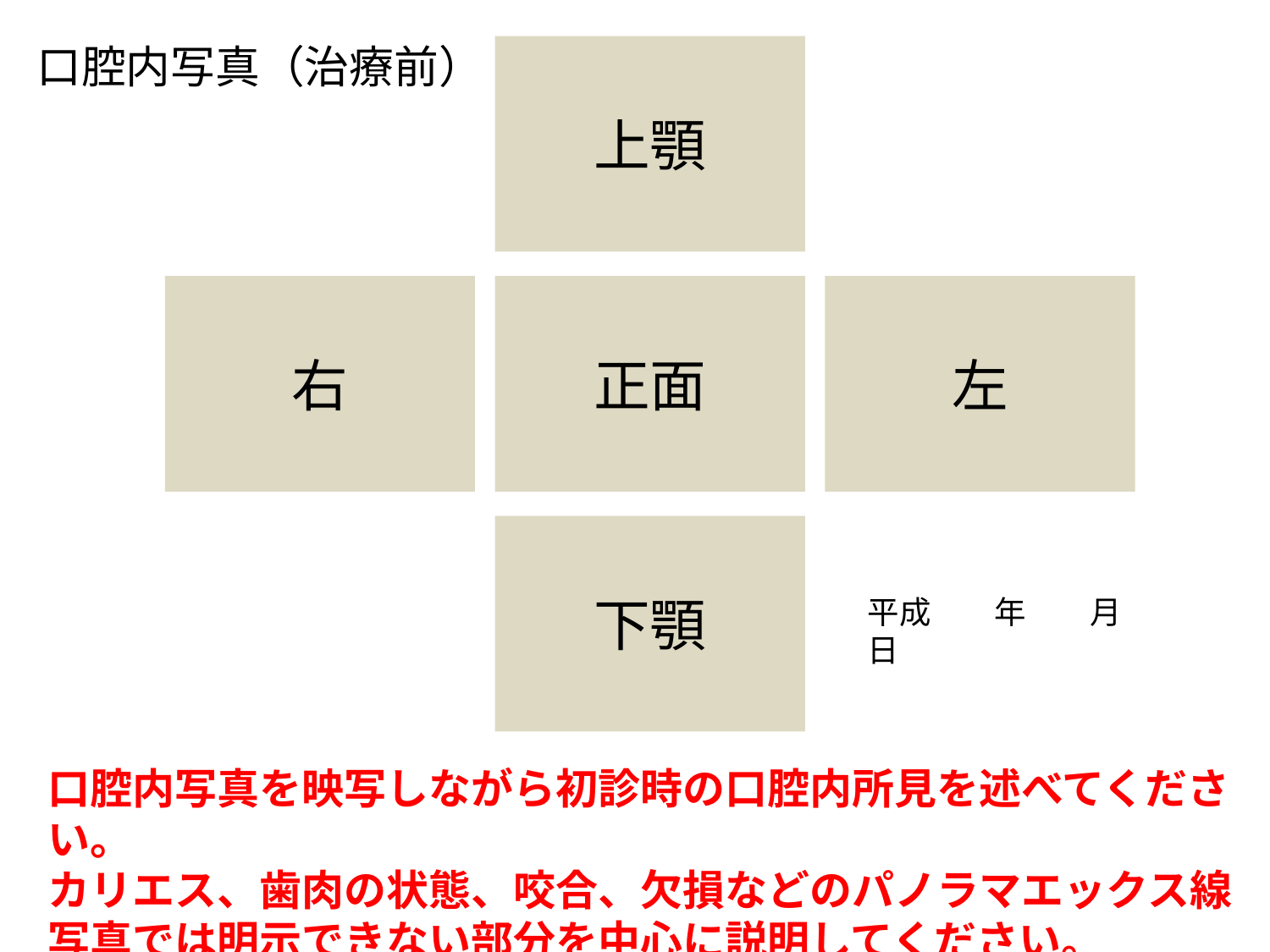

口腔内写真（治療前）

上顎

右

正面

左

下顎

平成　　年　　月　　日
口腔内写真を映写しながら初診時の口腔内所見を述べてください。
カリエス、歯肉の状態、咬合、欠損などのパノラマエックス線写真では明示できない部分を中心に説明してください。